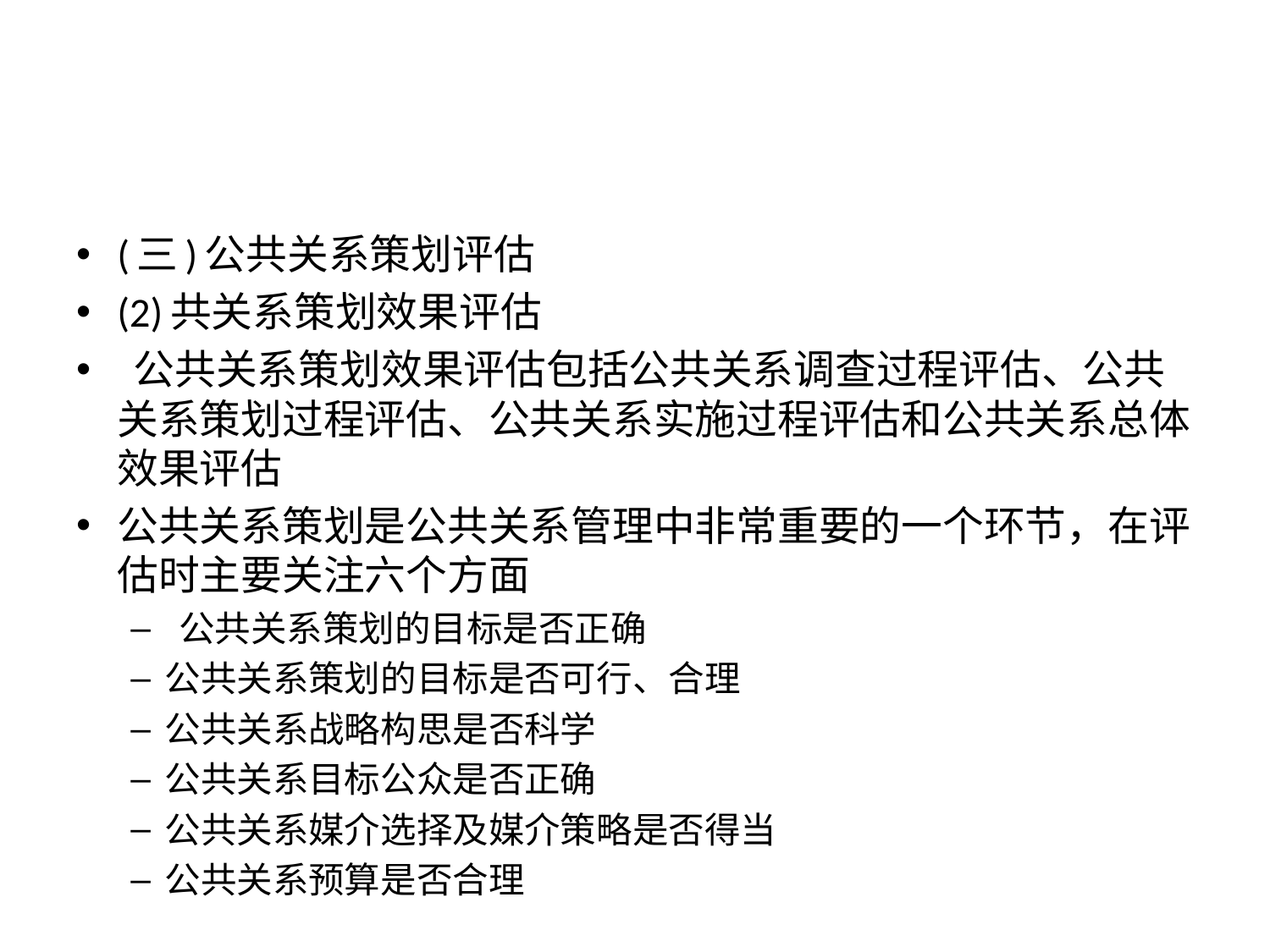

#
(三)公共关系策划评估
(2)共关系策划效果评估
 公共关系策划效果评估包括公共关系调查过程评估、公共关系策划过程评估、公共关系实施过程评估和公共关系总体效果评估
公共关系策划是公共关系管理中非常重要的一个环节，在评估时主要关注六个方面
 公共关系策划的目标是否正确
公共关系策划的目标是否可行、合理
公共关系战略构思是否科学
公共关系目标公众是否正确
公共关系媒介选择及媒介策略是否得当
公共关系预算是否合理